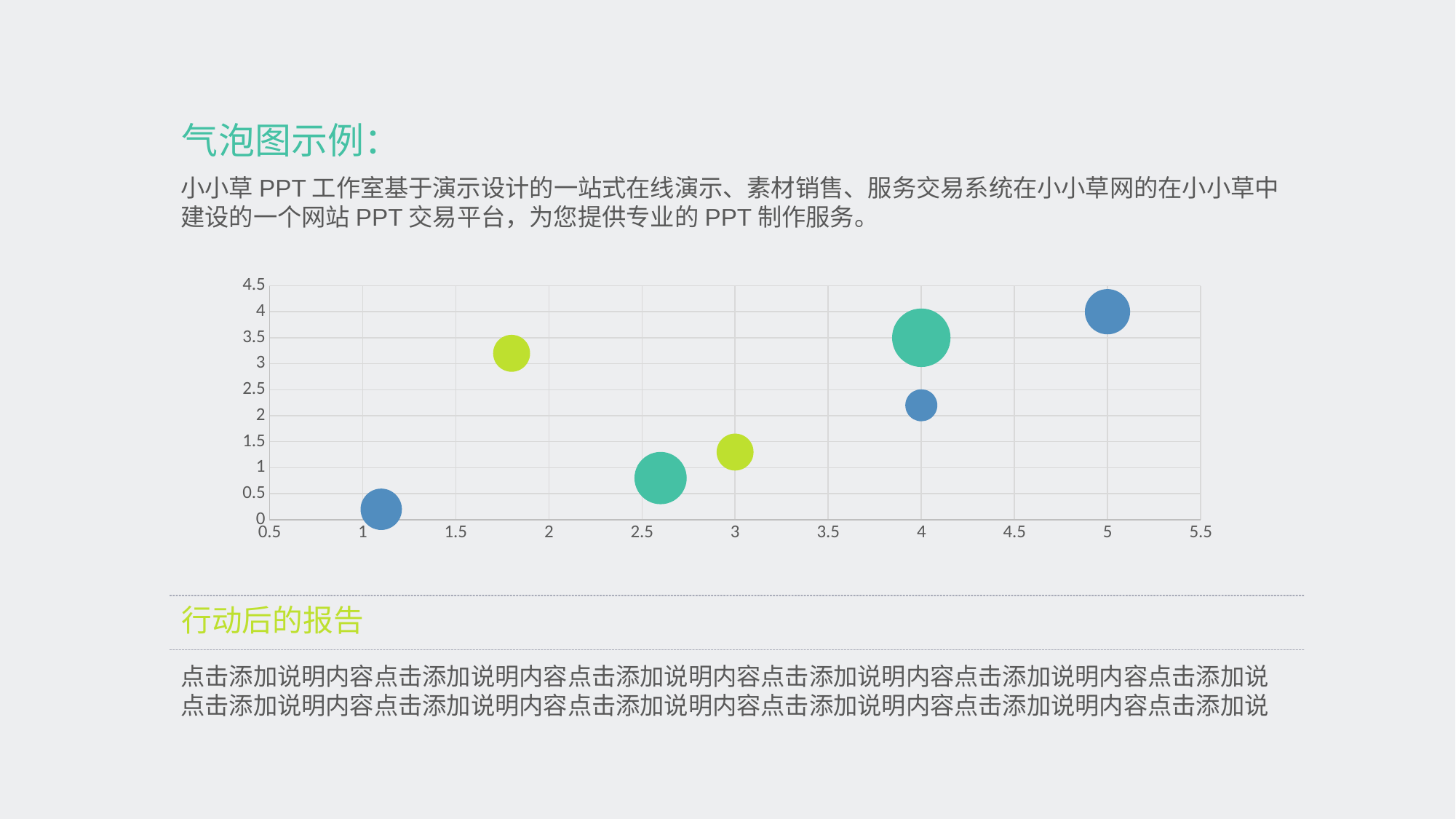

气泡图示例：
小小草PPT工作室基于演示设计的一站式在线演示、素材销售、服务交易系统在小小草网的在小小草中建设的一个网站PPT交易平台，为您提供专业的PPT制作服务。

### Chart

| Category |  |
|---|---|
行动后的报告
点击添加说明内容点击添加说明内容点击添加说明内容点击添加说明内容点击添加说明内容点击添加说
点击添加说明内容点击添加说明内容点击添加说明内容点击添加说明内容点击添加说明内容点击添加说